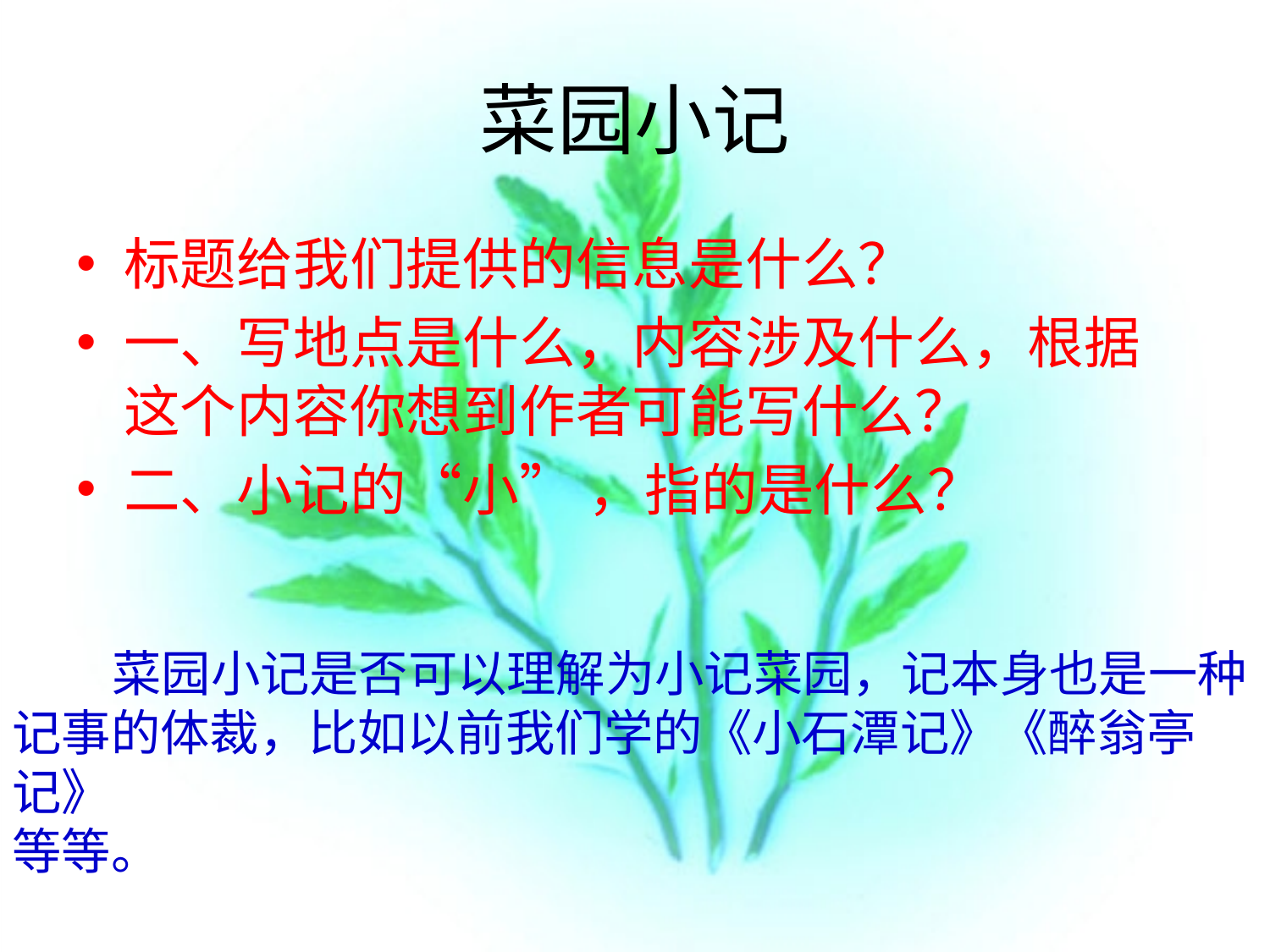

# 菜园小记
标题给我们提供的信息是什么？
一、写地点是什么，内容涉及什么，根据这个内容你想到作者可能写什么？
二、小记的“小” ，指的是什么？

        菜园小记是否可以理解为小记菜园，记本身也是一种
记事的体裁，比如以前我们学的《小石潭记》《醉翁亭记》
等等。